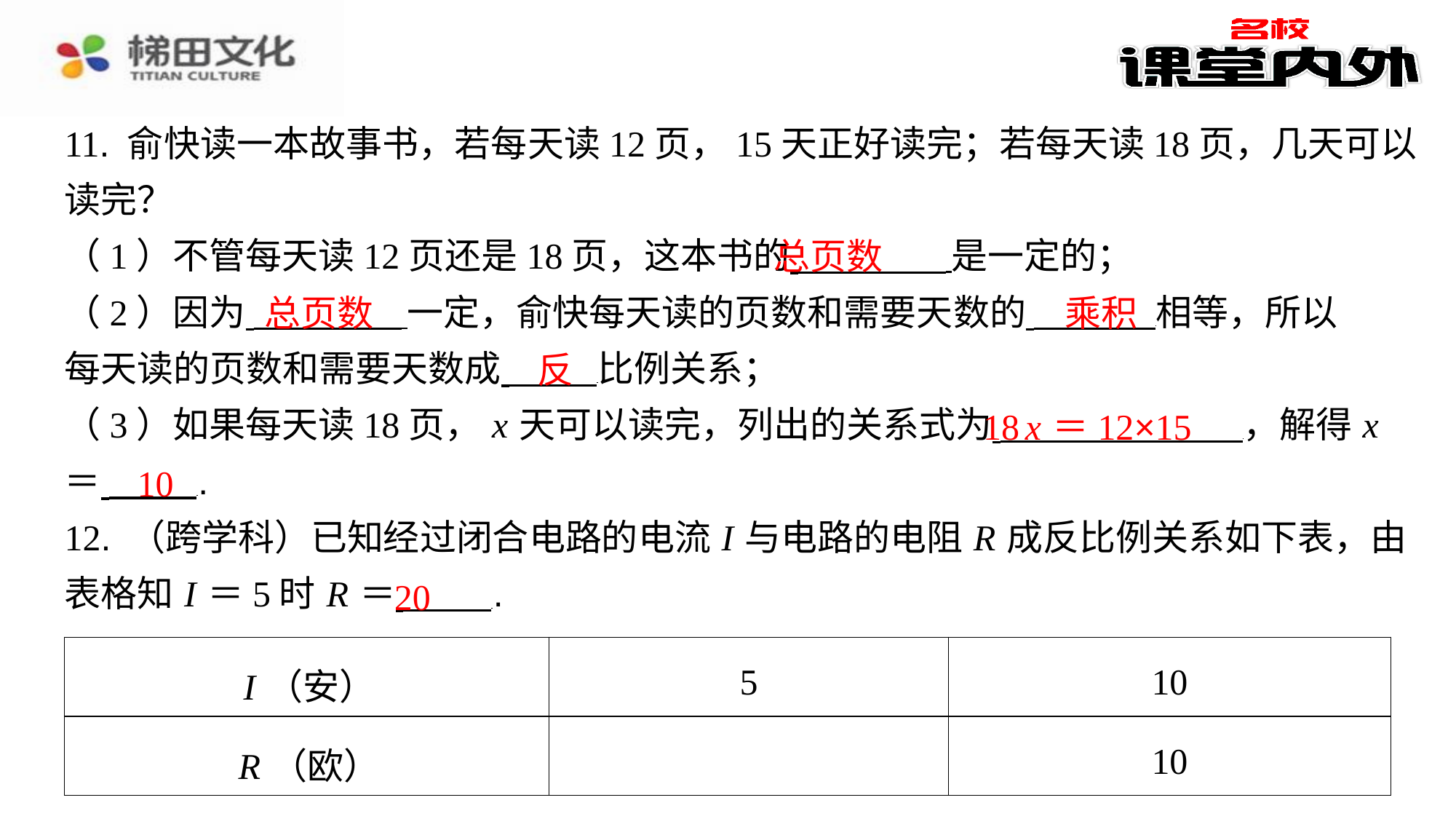

11. 俞快读一本故事书，若每天读12页，15天正好读完；若每天读18页，几天可以
读完？
（1）不管每天读12页还是18页，这本书的                        是一定的；
（2）因为                        一定，俞快每天读的页数和需要天数的                    相等，所以
每天读的页数和需要天数成               比例关系；
（3）如果每天读18页， x 天可以读完，列出的关系式为                                      ，解得 x
＝               ⁠.
12. （跨学科）已知经过闭合电路的电流 I 与电路的电阻 R 成反比例关系如下表，由
表格知 I ＝5时 R ＝               ⁠.
总页数
总页数
乘积
反
18 x ＝12×15
10
20
| I （安） | 5 | 10 |
| --- | --- | --- |
| R （欧） |  | 10 |